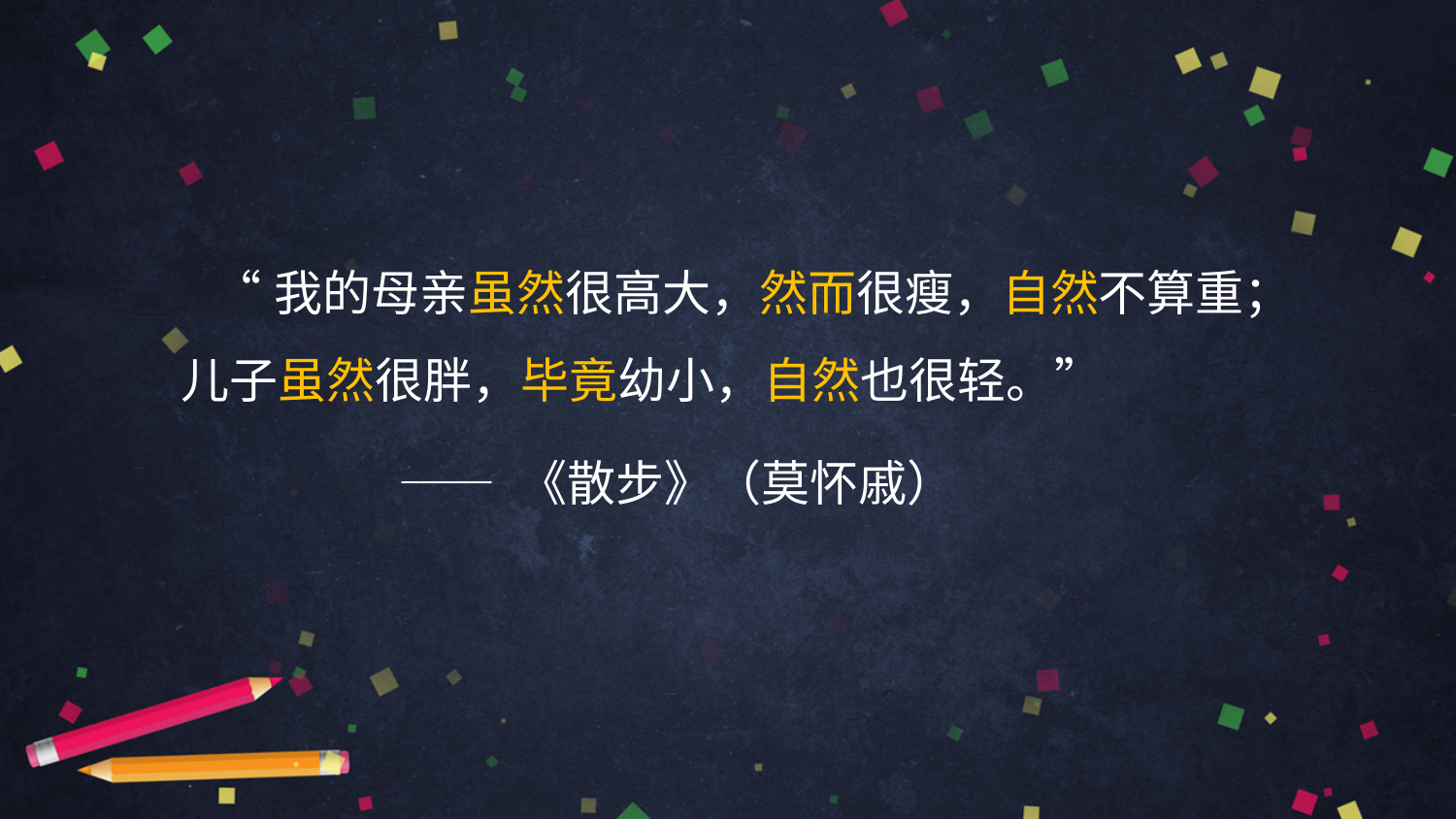

“我的母亲虽然很高大，然而很瘦，自然不算重；儿子虽然很胖，毕竟幼小，自然也很轻。”
                    —— 《散步》（莫怀戚）